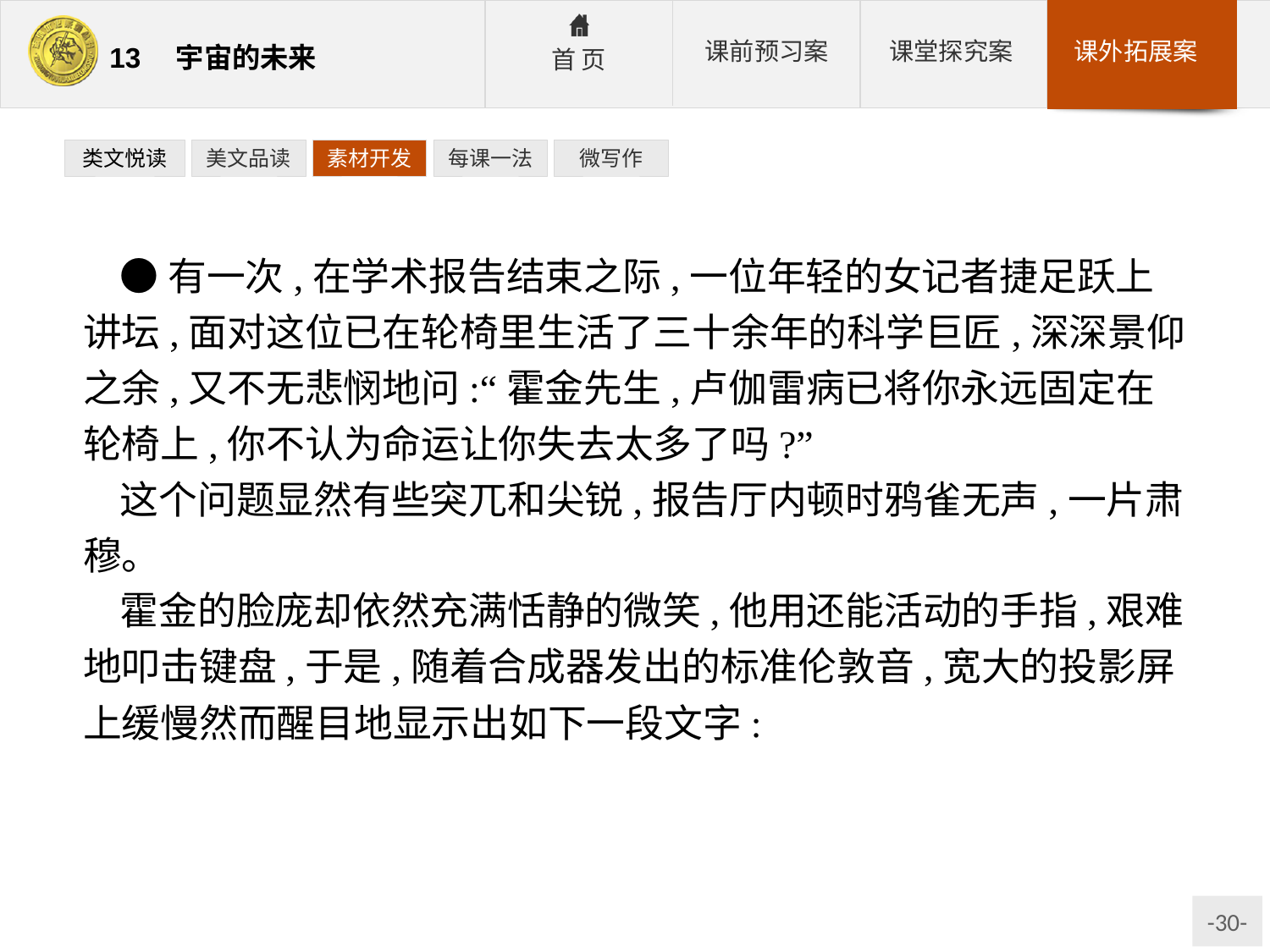

类文悦读
美文品读
素材开发
每课一法
微写作
●有一次,在学术报告结束之际,一位年轻的女记者捷足跃上讲坛,面对这位已在轮椅里生活了三十余年的科学巨匠,深深景仰之余,又不无悲悯地问:“霍金先生,卢伽雷病已将你永远固定在轮椅上,你不认为命运让你失去太多了吗?”
这个问题显然有些突兀和尖锐,报告厅内顿时鸦雀无声,一片肃穆。
霍金的脸庞却依然充满恬静的微笑,他用还能活动的手指,艰难地叩击键盘,于是,随着合成器发出的标准伦敦音,宽大的投影屏上缓慢然而醒目地显示出如下一段文字: